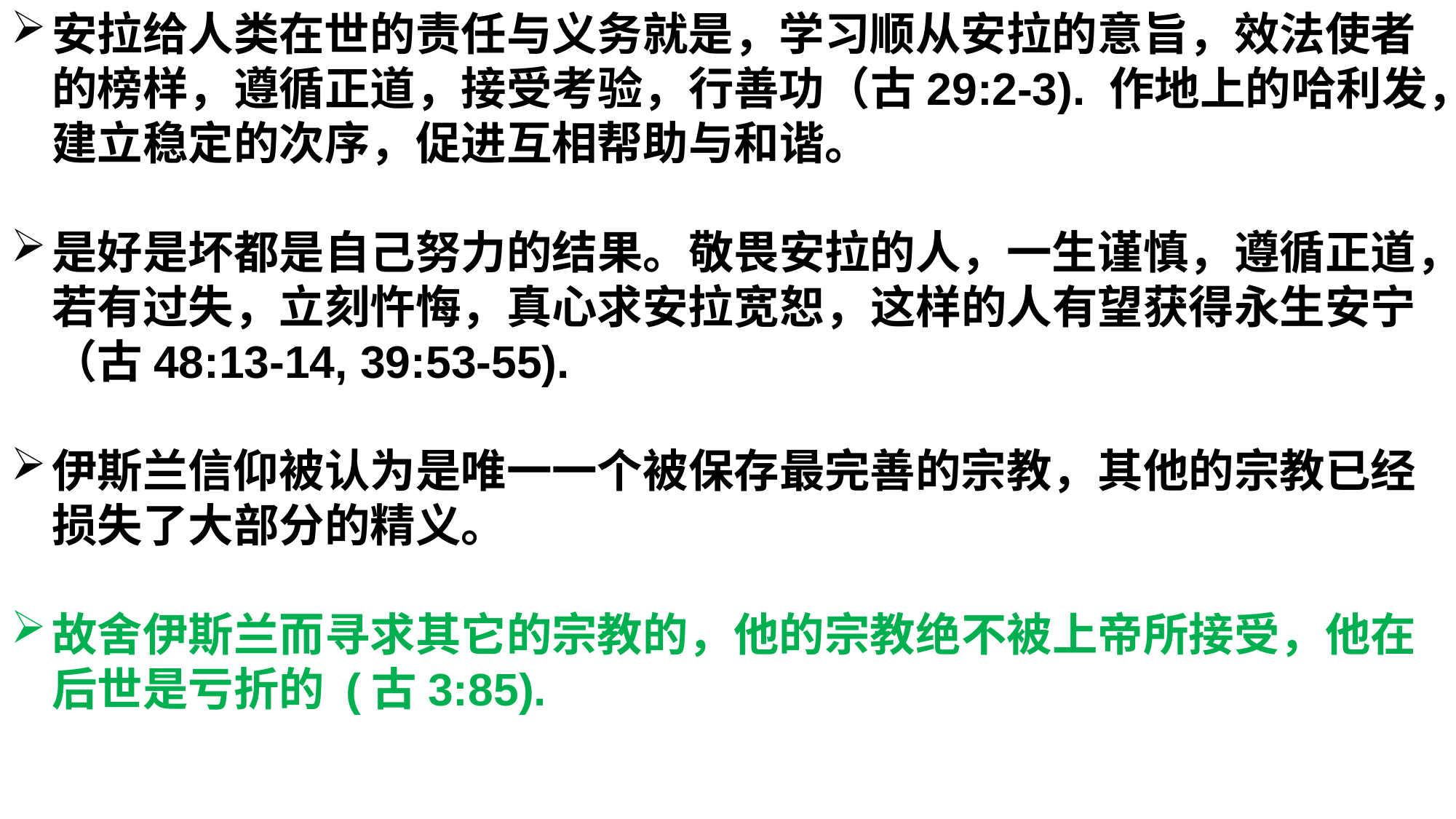

安拉给人类在世的责任与义务就是，学习顺从安拉的意旨，效法使者的榜样，遵循正道，接受考验，行善功（古29:2-3). 作地上的哈利发，建立稳定的次序，促进互相帮助与和谐。

是好是坏都是自己努力的结果。敬畏安拉的人，一生谨慎，遵循正道，若有过失，立刻忤悔，真心求安拉宽恕，这样的人有望获得永生安宁（古48:13-14, 39:53-55).

伊斯兰信仰被认为是唯一一个被保存最完善的宗教，其他的宗教已经损失了大部分的精义。

故舍伊斯兰而寻求其它的宗教的，他的宗教绝不被上帝所接受，他在后世是亏折的 (古3:85).